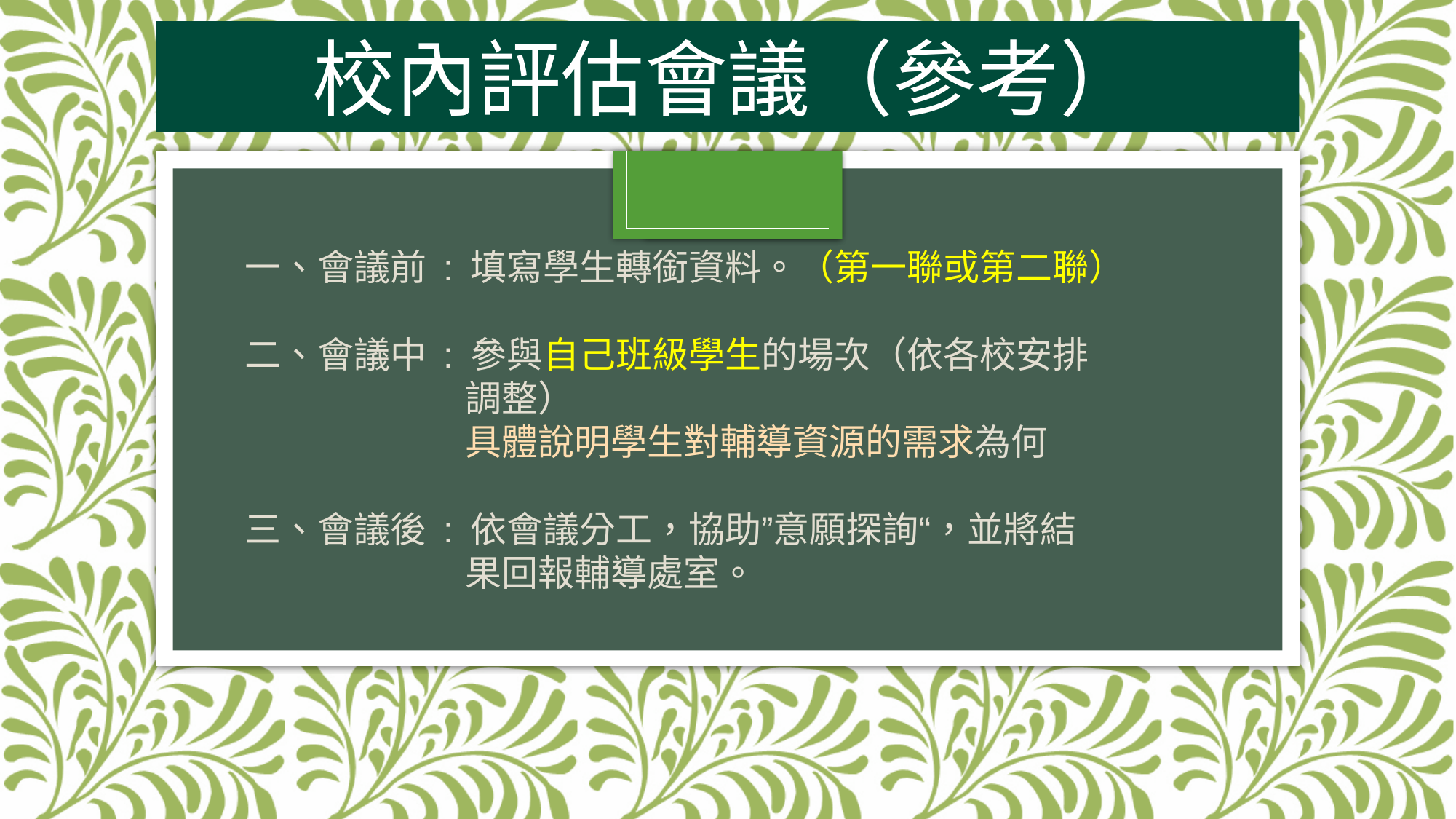

# 校內評估會議（參考）

一、會議前 : 填寫學生轉銜資料。（第一聯或第二聯）

二、會議中 : 參與自己班級學生的場次（依各校安排
                     調整）
                     具體說明學生對輔導資源的需求為何

三、會議後 : 依會議分工，協助”意願探詢“，並將結
                     果回報輔導處室。